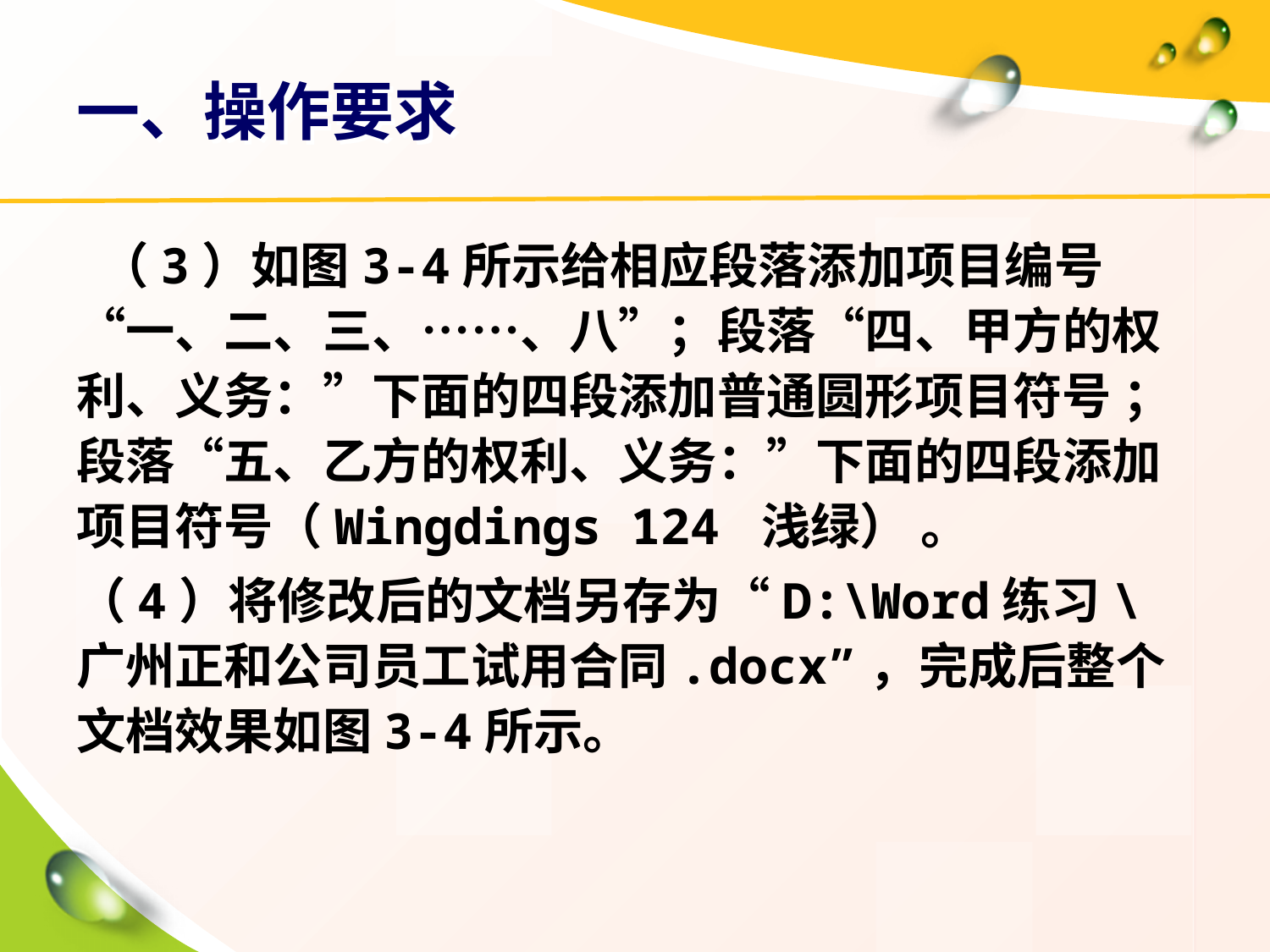

# 一、操作要求
 （3）如图3-4所示给相应段落添加项目编号“一、二、三、……、八”；段落“四、甲方的权利、义务：”下面的四段添加普通圆形项目符号 ；段落“五、乙方的权利、义务：”下面的四段添加项目符号（Wingdings 124 浅绿） 。
（4）将修改后的文档另存为“D:\Word练习\广州正和公司员工试用合同.docx”，完成后整个文档效果如图3-4所示。